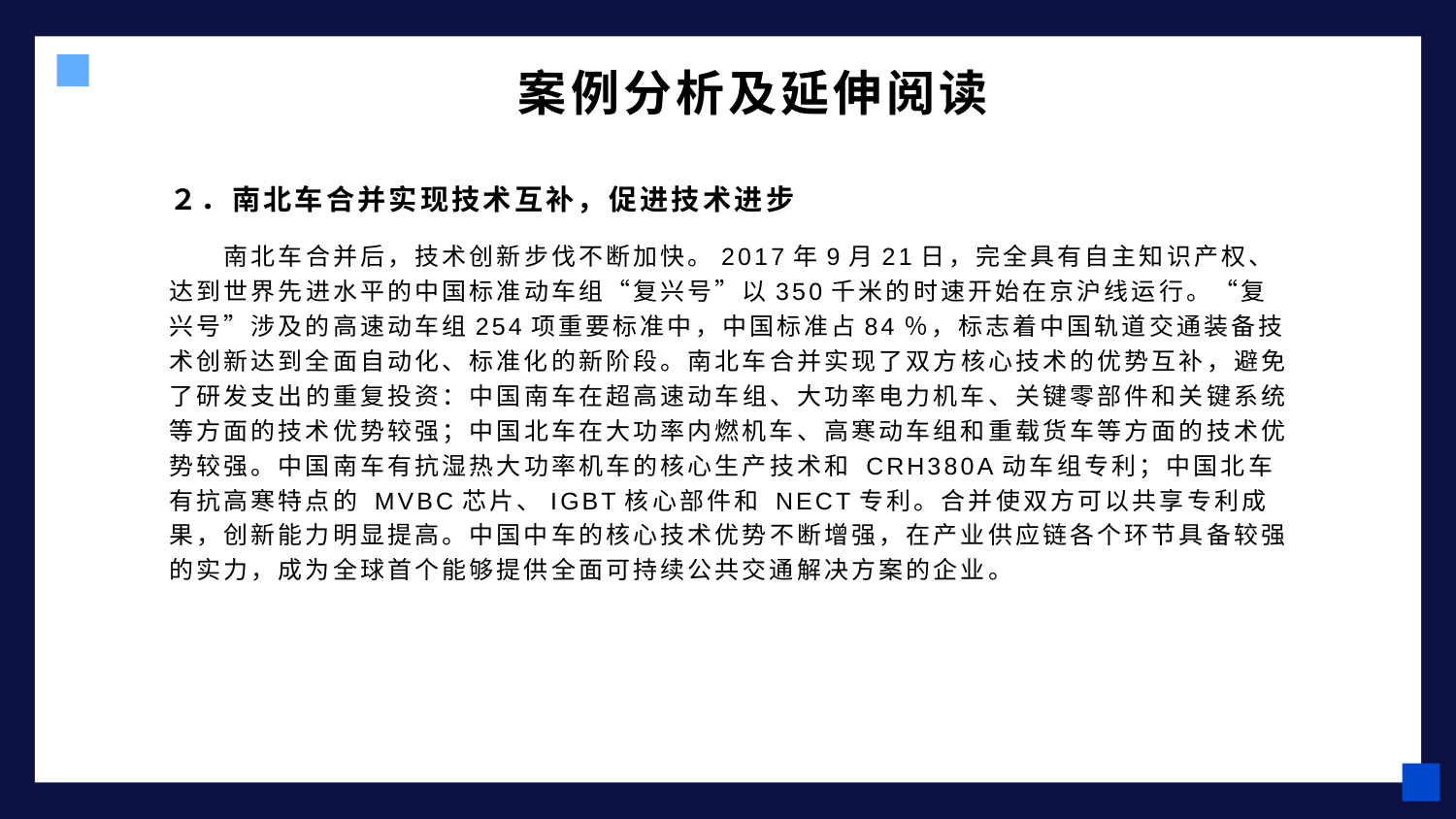

# 案例分析及延伸阅读
２．南北车合并实现技术互补，促进技术进步
南北车合并后，技术创新步伐不断加快。2017年9月21日，完全具有自主知识产权、达到世界先进水平的中国标准动车组“复兴号”以350千米的时速开始在京沪线运行。“复兴号”涉及的高速动车组254项重要标准中，中国标准占84％，标志着中国轨道交通装备技术创新达到全面自动化、标准化的新阶段。南北车合并实现了双方核心技术的优势互补，避免了研发支出的重复投资：中国南车在超高速动车组、大功率电力机车、关键零部件和关键系统等方面的技术优势较强；中国北车在大功率内燃机车、高寒动车组和重载货车等方面的技术优势较强。中国南车有抗湿热大功率机车的核心生产技术和 CRH380A动车组专利；中国北车有抗高寒特点的 MVBC芯片、IGBT核心部件和 NECT专利。合并使双方可以共享专利成果，创新能力明显提高。中国中车的核心技术优势不断增强，在产业供应链各个环节具备较强的实力，成为全球首个能够提供全面可持续公共交通解决方案的企业。